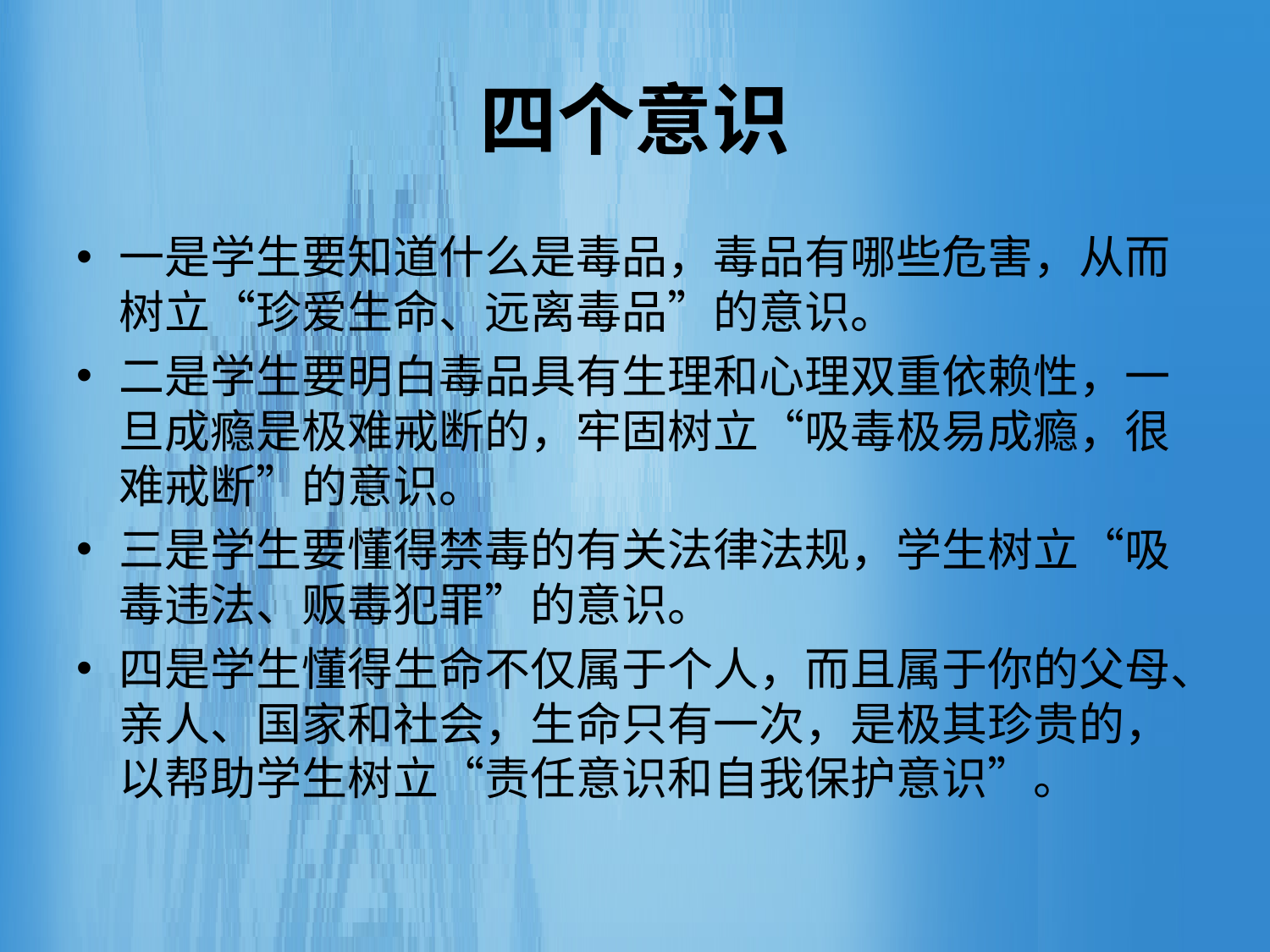

# 四个意识
一是学生要知道什么是毒品，毒品有哪些危害，从而树立“珍爱生命、远离毒品”的意识。
二是学生要明白毒品具有生理和心理双重依赖性，一旦成瘾是极难戒断的，牢固树立“吸毒极易成瘾，很难戒断”的意识。
三是学生要懂得禁毒的有关法律法规，学生树立“吸毒违法、贩毒犯罪”的意识。
四是学生懂得生命不仅属于个人，而且属于你的父母、亲人、国家和社会，生命只有一次，是极其珍贵的，以帮助学生树立“责任意识和自我保护意识”。